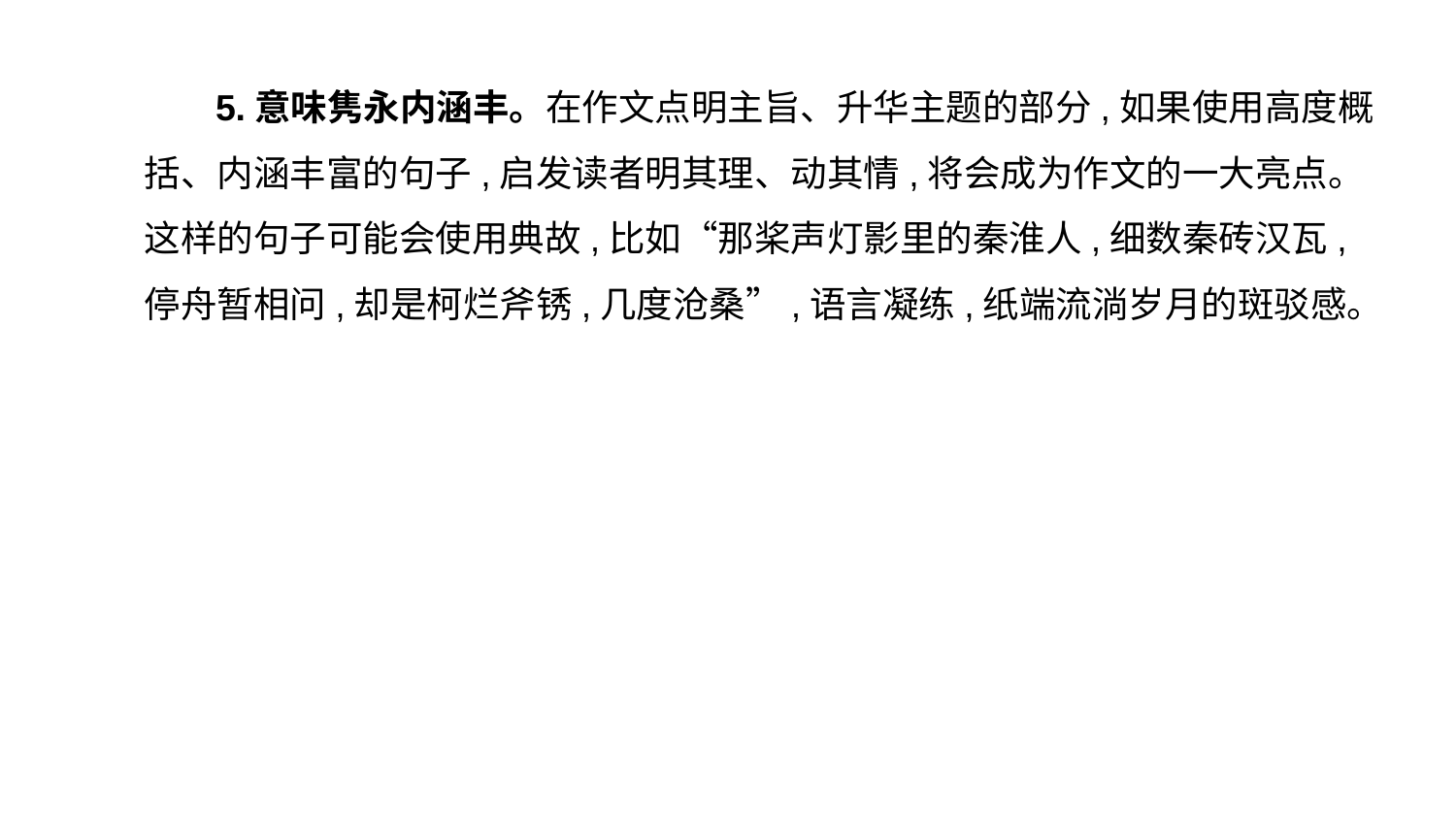

5.意味隽永内涵丰。在作文点明主旨、升华主题的部分,如果使用高度概括、内涵丰富的句子,启发读者明其理、动其情,将会成为作文的一大亮点。这样的句子可能会使用典故,比如“那桨声灯影里的秦淮人,细数秦砖汉瓦,停舟暂相问,却是柯烂斧锈,几度沧桑”,语言凝练,纸端流淌岁月的斑驳感。